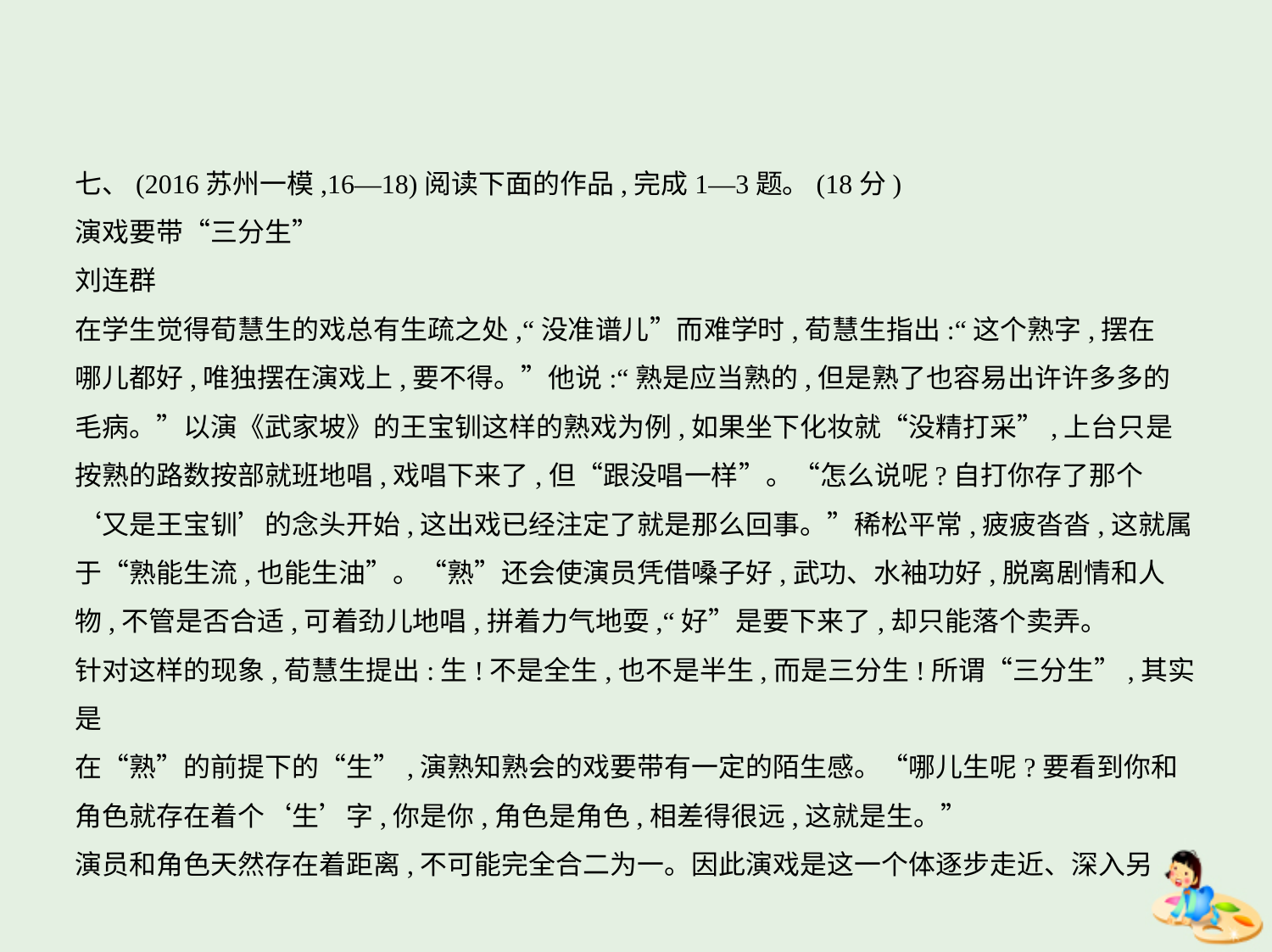

七、(2016苏州一模,16—18)阅读下面的作品,完成1—3题。(18分)
演戏要带“三分生”
刘连群
在学生觉得荀慧生的戏总有生疏之处,“没准谱儿”而难学时,荀慧生指出:“这个熟字,摆在
哪儿都好,唯独摆在演戏上,要不得。”他说:“熟是应当熟的,但是熟了也容易出许许多多的
毛病。”以演《武家坡》的王宝钏这样的熟戏为例,如果坐下化妆就“没精打采”,上台只是
按熟的路数按部就班地唱,戏唱下来了,但“跟没唱一样”。“怎么说呢?自打你存了那个
‘又是王宝钏’的念头开始,这出戏已经注定了就是那么回事。”稀松平常,疲疲沓沓,这就属
于“熟能生流,也能生油”。“熟”还会使演员凭借嗓子好,武功、水袖功好,脱离剧情和人
物,不管是否合适,可着劲儿地唱,拼着力气地耍,“好”是要下来了,却只能落个卖弄。
针对这样的现象,荀慧生提出:生!不是全生,也不是半生,而是三分生!所谓“三分生”,其实是
在“熟”的前提下的“生”,演熟知熟会的戏要带有一定的陌生感。“哪儿生呢?要看到你和
角色就存在着个‘生’字,你是你,角色是角色,相差得很远,这就是生。”
演员和角色天然存在着距离,不可能完全合二为一。因此演戏是这一个体逐步走近、深入另